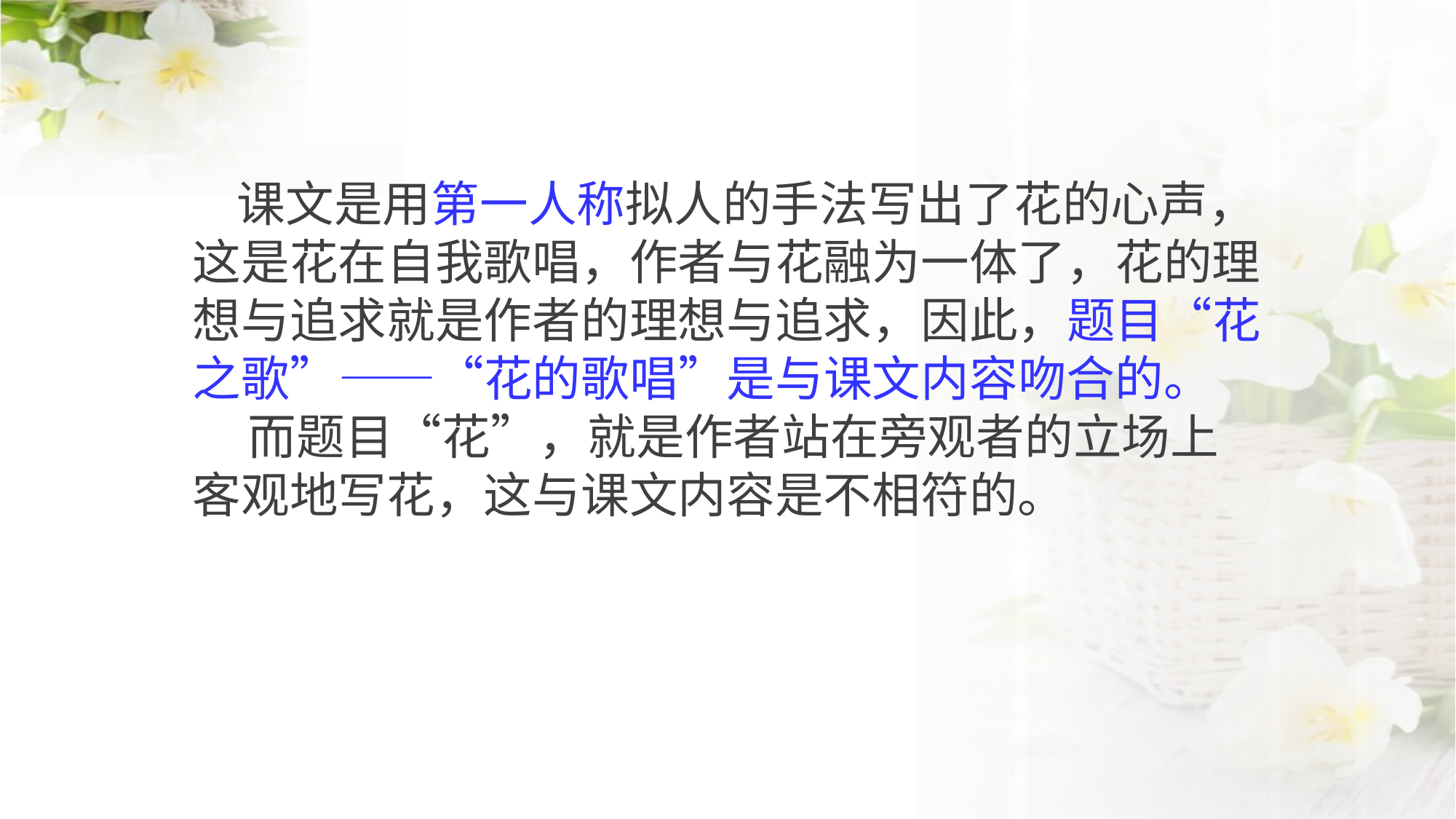

课文是用第一人称拟人的手法写出了花的心声，这是花在自我歌唱，作者与花融为一体了，花的理想与追求就是作者的理想与追求，因此，题目“花之歌”――“花的歌唱”是与课文内容吻合的。
    而题目“花”，就是作者站在旁观者的立场上客观地写花，这与课文内容是不相符的。